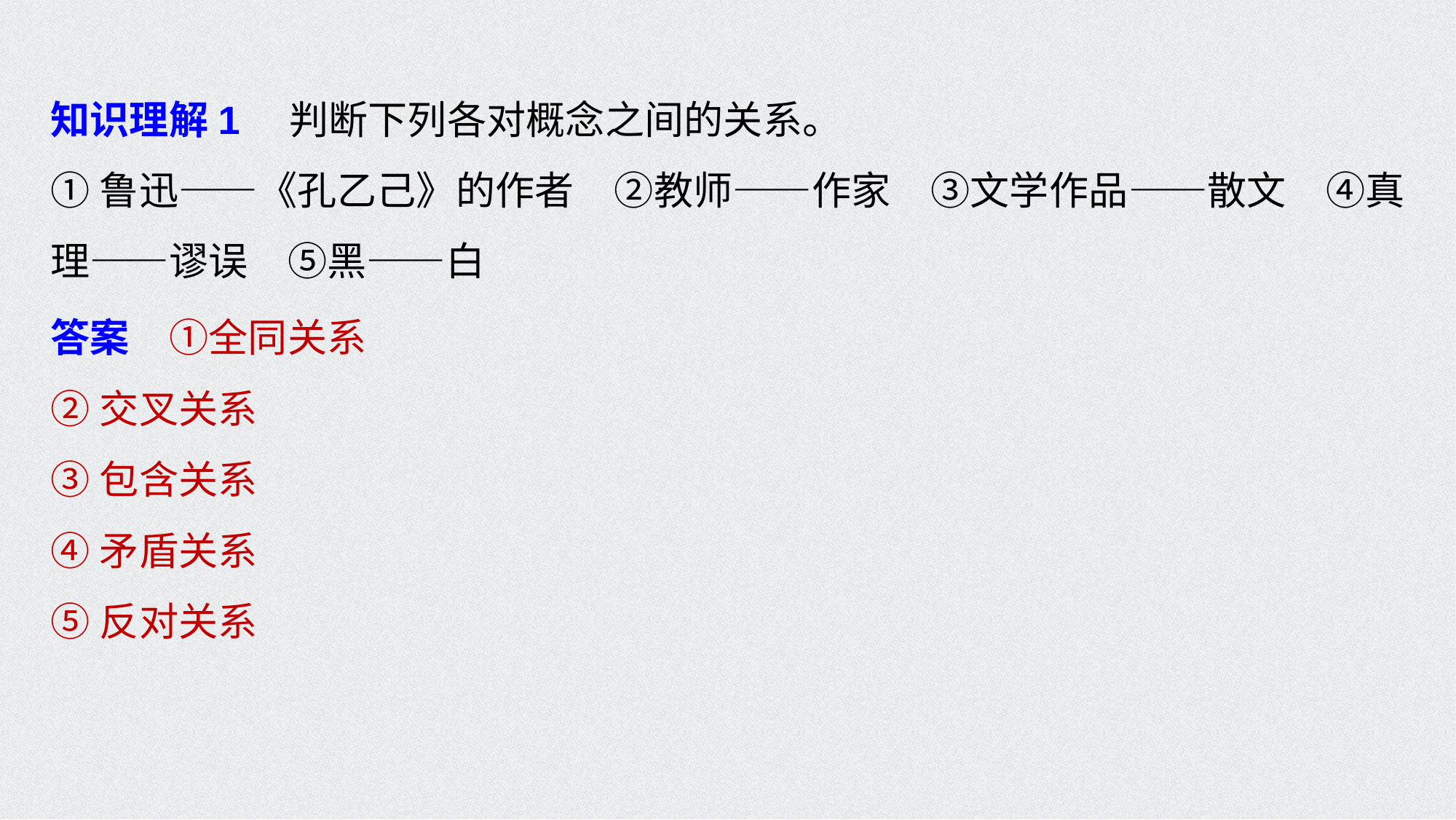

知识理解1　判断下列各对概念之间的关系。
①鲁迅——《孔乙己》的作者　②教师——作家　③文学作品——散文　④真理——谬误　⑤黑——白
答案　①全同关系
②交叉关系
③包含关系
④矛盾关系
⑤反对关系